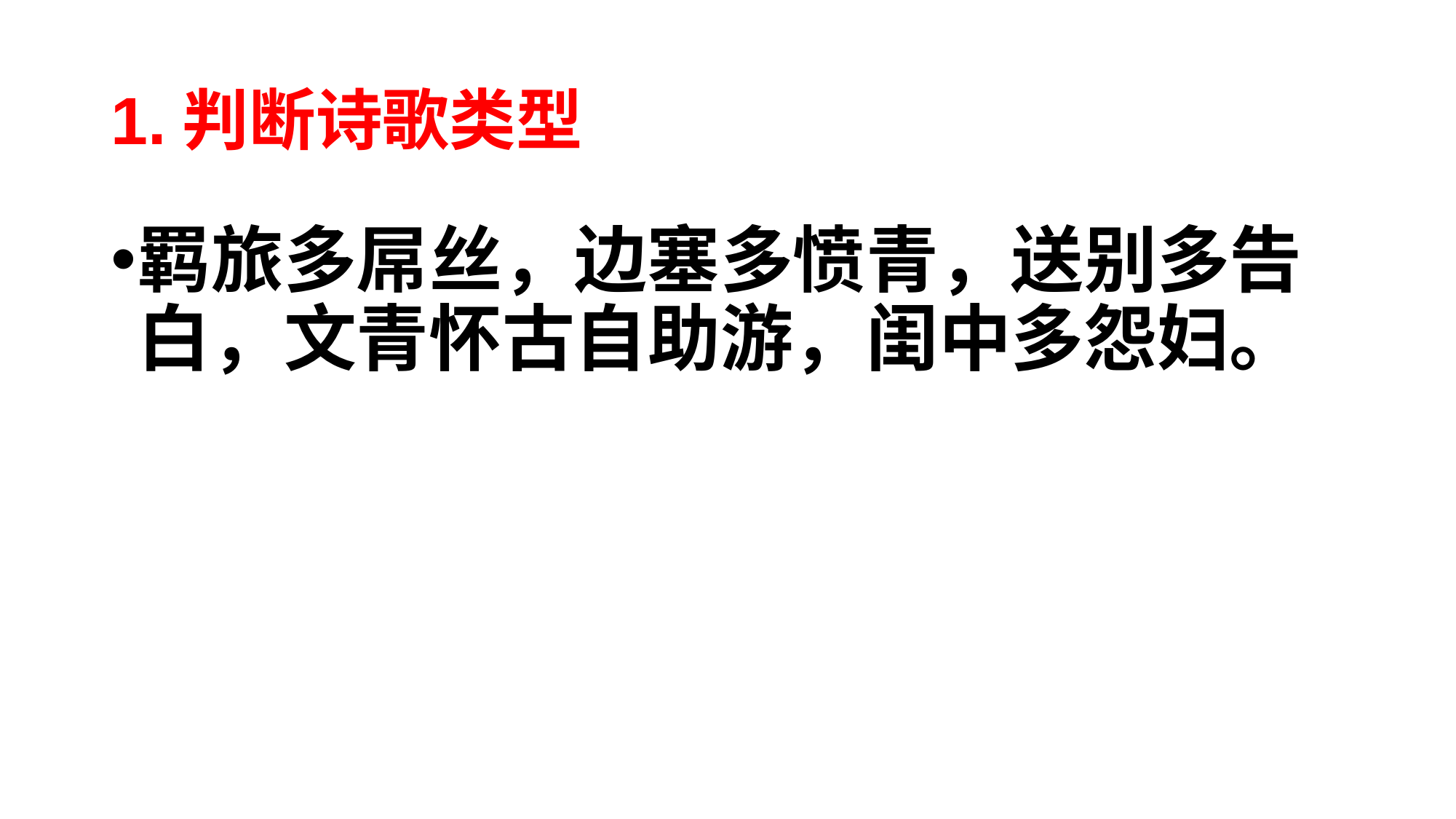

# 1.判断诗歌类型
羁旅多屌丝，边塞多愤青，送别多告白，文青怀古自助游，闺中多怨妇。